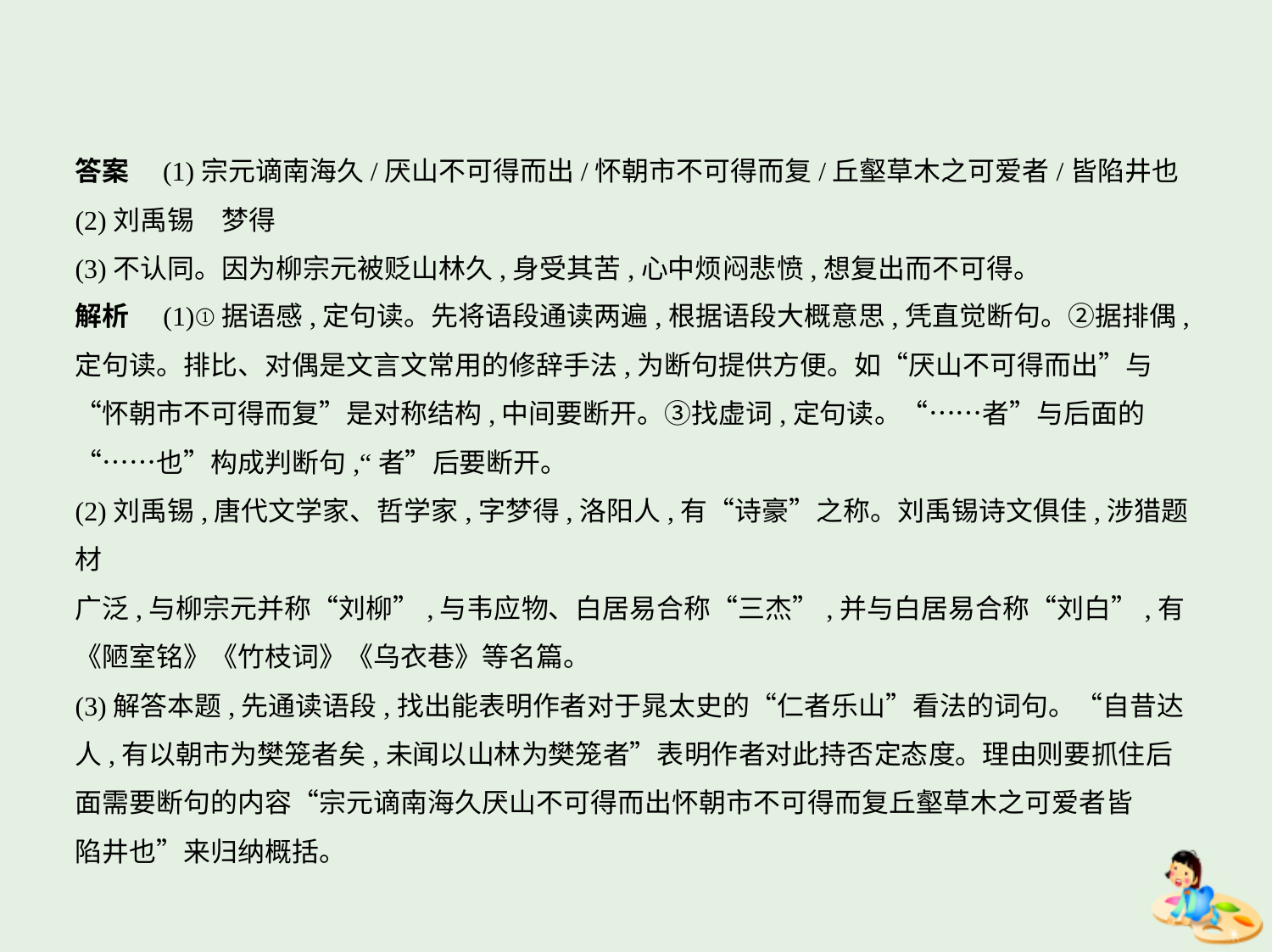

答案　(1)宗元谪南海久/厌山不可得而出/怀朝市不可得而复/丘壑草木之可爱者/皆陷井也
(2)刘禹锡　梦得
(3)不认同。因为柳宗元被贬山林久,身受其苦,心中烦闷悲愤,想复出而不可得。
解析　(1)①据语感,定句读。先将语段通读两遍,根据语段大概意思,凭直觉断句。②据排偶,
定句读。排比、对偶是文言文常用的修辞手法,为断句提供方便。如“厌山不可得而出”与
“怀朝市不可得而复”是对称结构,中间要断开。③找虚词,定句读。“……者”与后面的
“……也”构成判断句,“者”后要断开。
(2)刘禹锡,唐代文学家、哲学家,字梦得,洛阳人,有“诗豪”之称。刘禹锡诗文俱佳,涉猎题材
广泛,与柳宗元并称“刘柳”,与韦应物、白居易合称“三杰”,并与白居易合称“刘白”,有
《陋室铭》《竹枝词》《乌衣巷》等名篇。
(3)解答本题,先通读语段,找出能表明作者对于晁太史的“仁者乐山”看法的词句。“自昔达
人,有以朝市为樊笼者矣,未闻以山林为樊笼者”表明作者对此持否定态度。理由则要抓住后
面需要断句的内容“宗元谪南海久厌山不可得而出怀朝市不可得而复丘壑草木之可爱者皆
陷井也”来归纳概括。